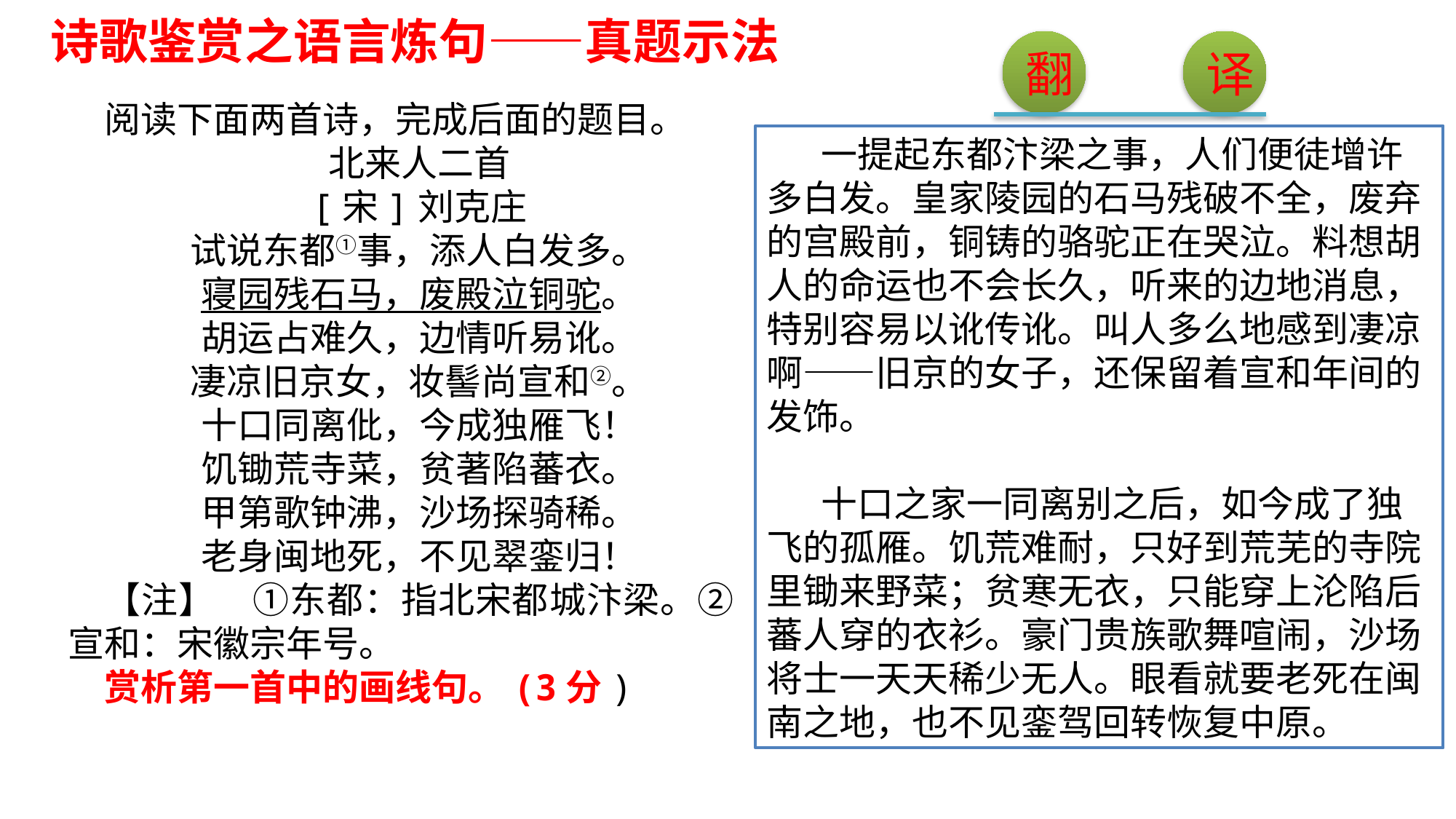

诗歌鉴赏之语言炼句——真题示法
翻
译
阅读下面两首诗，完成后面的题目。
北来人二首
[宋]刘克庄
试说东都①事，添人白发多。
寝园残石马，废殿泣铜驼。
胡运占难久，边情听易讹。
凄凉旧京女，妆髻尚宣和②。
十口同离仳，今成独雁飞！
饥锄荒寺菜，贫著陷蕃衣。
甲第歌钟沸，沙场探骑稀。
老身闽地死，不见翠銮归！
【注】　①东都：指北宋都城汴梁。②宣和：宋徽宗年号。
赏析第一首中的画线句。(3分)
一提起东都汴梁之事，人们便徒增许多白发。皇家陵园的石马残破不全，废弃的宫殿前，铜铸的骆驼正在哭泣。料想胡人的命运也不会长久，听来的边地消息，特别容易以讹传讹。叫人多么地感到凄凉啊——旧京的女子，还保留着宣和年间的发饰。

十口之家一同离别之后，如今成了独飞的孤雁。饥荒难耐，只好到荒芜的寺院里锄来野菜；贫寒无衣，只能穿上沦陷后蕃人穿的衣衫。豪门贵族歌舞喧闹，沙场将士一天天稀少无人。眼看就要老死在闽南之地，也不见銮驾回转恢复中原。